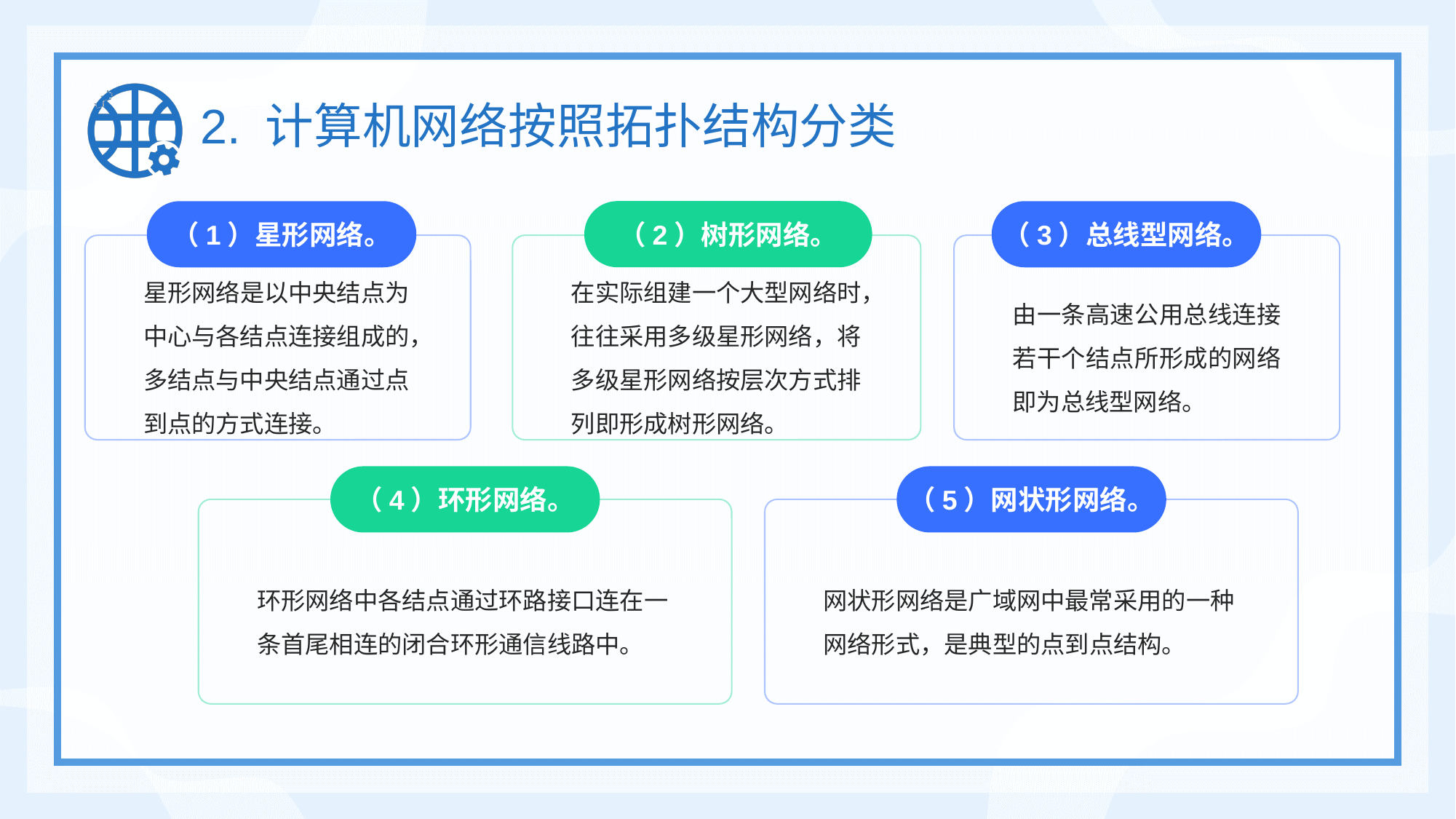

2. 计算机网络按照拓扑结构分类
（1）星形网络。
（3）总线型网络。
（2）树形网络。
星形网络是以中央结点为中心与各结点连接组成的，多结点与中央结点通过点到点的方式连接。
在实际组建一个大型网络时，往往采用多级星形网络，将多级星形网络按层次方式排列即形成树形网络。
由一条高速公用总线连接若干个结点所形成的网络即为总线型网络。
（4）环形网络。
（5）网状形网络。
环形网络中各结点通过环路接口连在一条首尾相连的闭合环形通信线路中。
网状形网络是广域网中最常采用的一种网络形式，是典型的点到点结构。